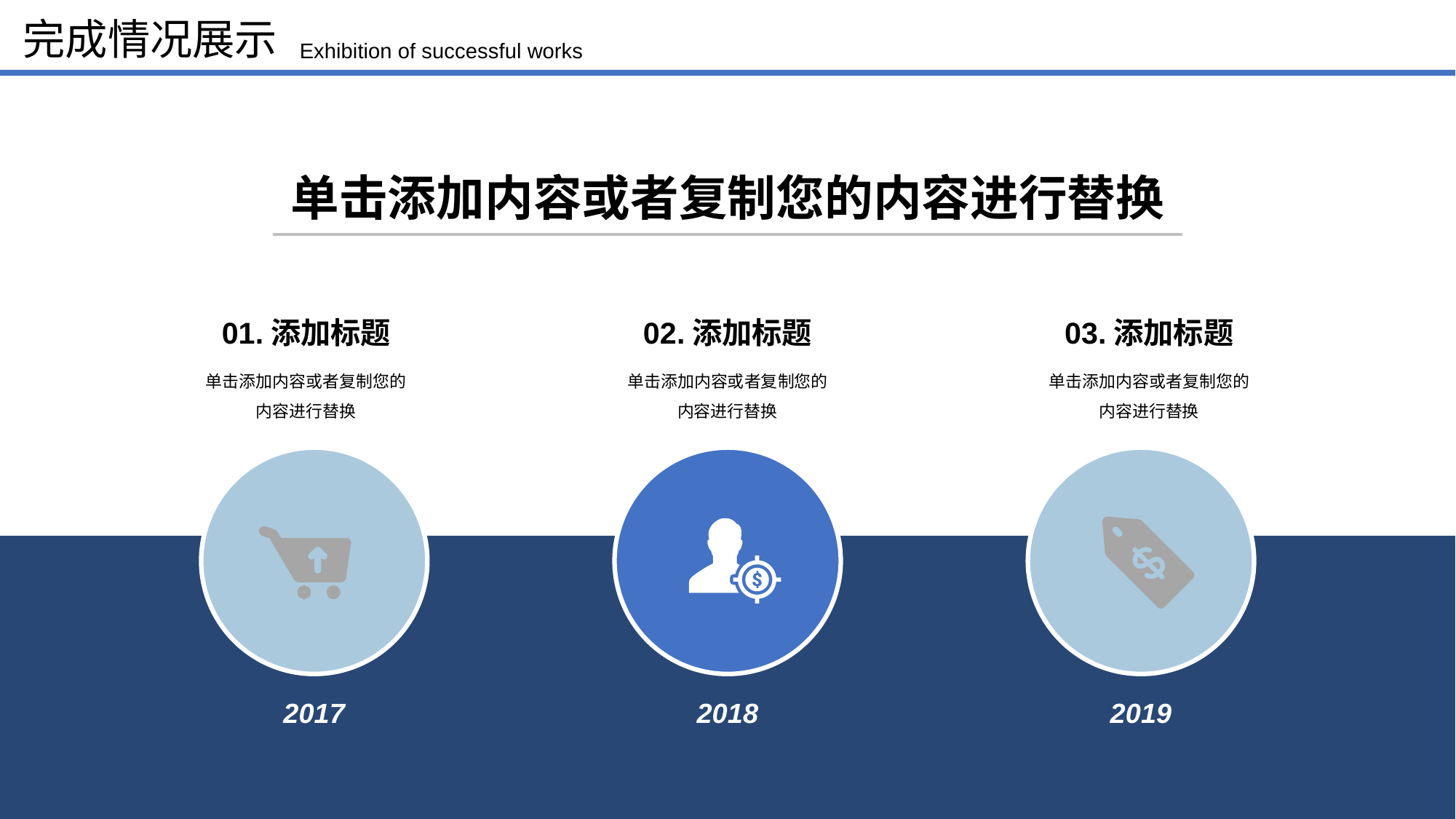

完成情况展示
Exhibition of successful works
单击添加内容或者复制您的内容进行替换
01.添加标题
单击添加内容或者复制您的
内容进行替换
02.添加标题
单击添加内容或者复制您的
内容进行替换

03.添加标题
单击添加内容或者复制您的
内容进行替换

2017
2018
2019